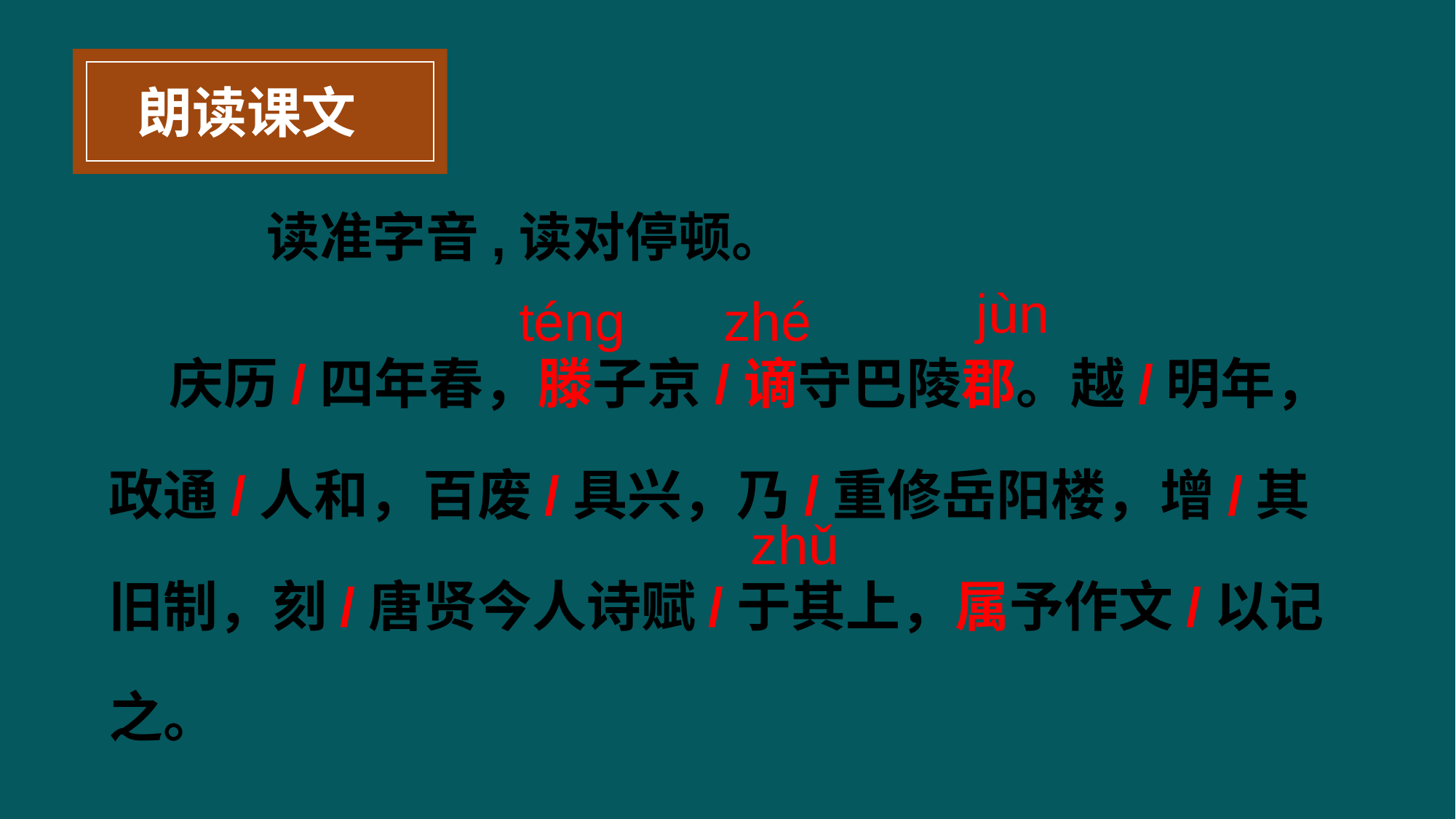

朗读课文
读准字音,读对停顿。
jùn
ténɡ
zhé
    庆历/四年春，滕子京/谪守巴陵郡。越/明年，政通/人和，百废/具兴，乃/重修岳阳楼，增/其旧制，刻/唐贤今人诗赋/于其上，属予作文/以记之。
zhǔ